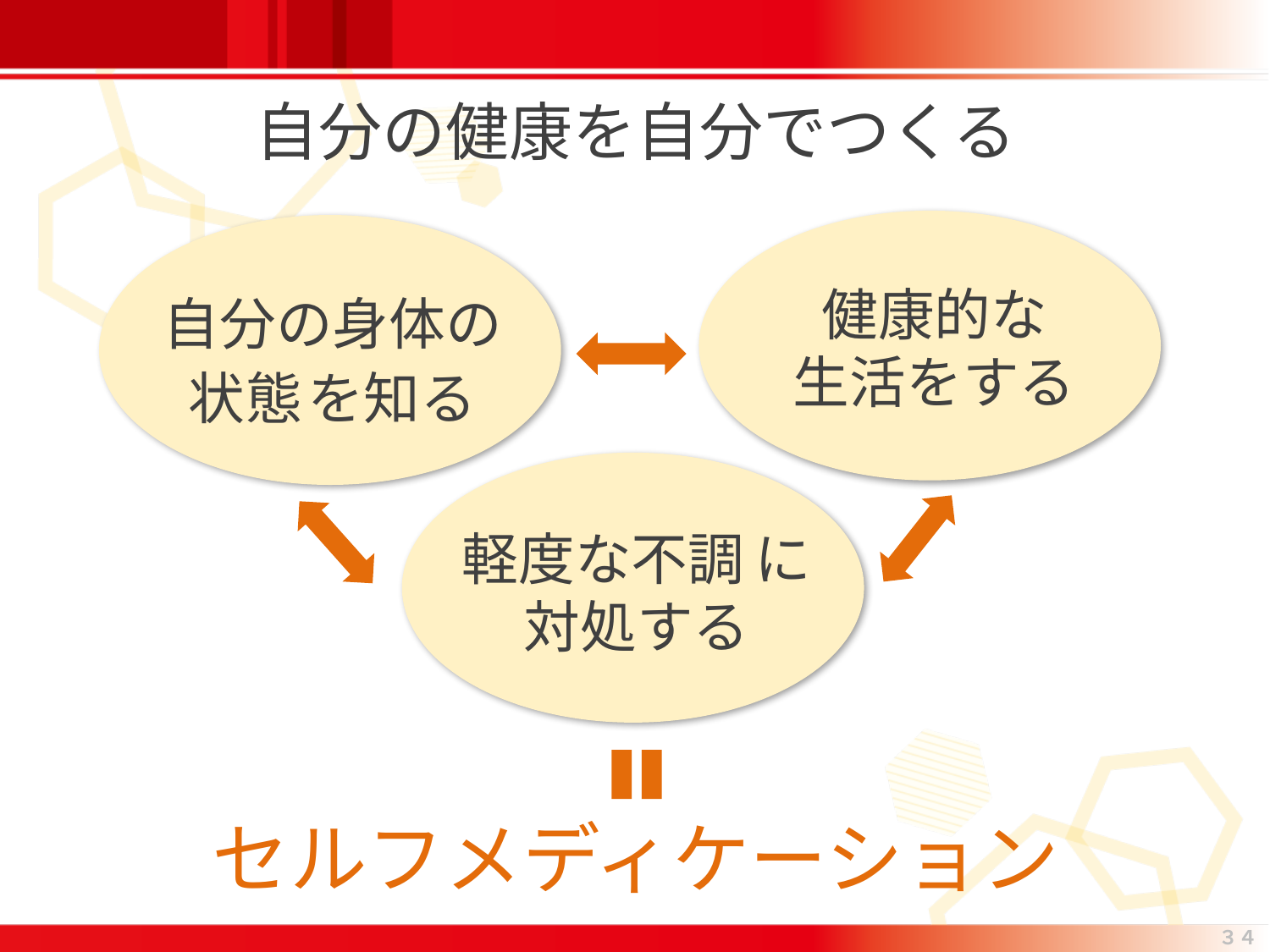

自分の健康を自分でつくる

自分の身体の
状態を知る
健康的な
生活をする

軽度な不調に
対処する

セルフメディケーション
３４